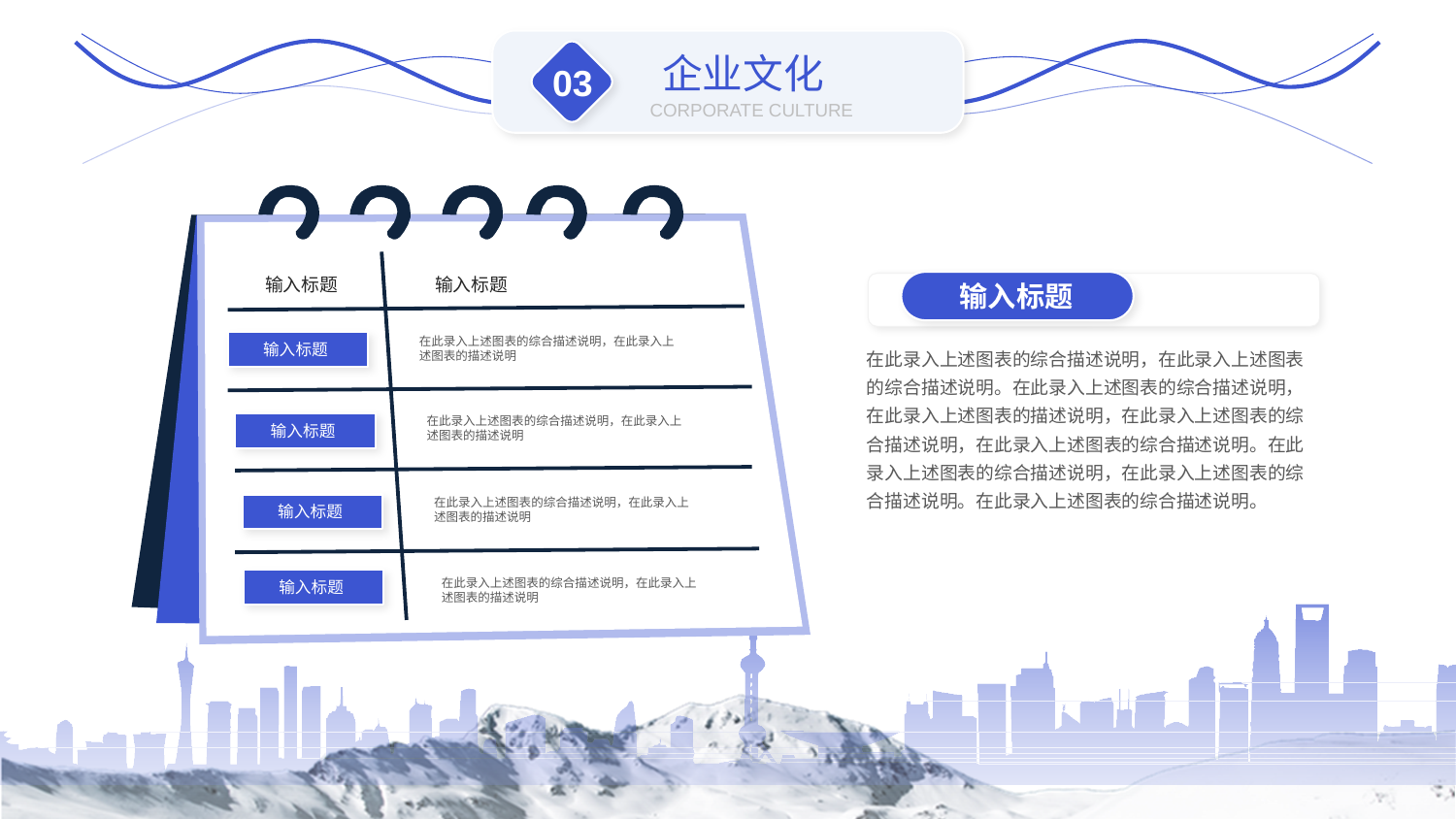

企业文化

03
CORPORATE CULTURE

输入标题
输入标题

在此录入上述图表的综合描述说明，在此录入上述图表的描述说明

输入标题

在此录入上述图表的综合描述说明，在此录入上述图表的描述说明

输入标题

在此录入上述图表的综合描述说明，在此录入上述图表的描述说明

输入标题

在此录入上述图表的综合描述说明，在此录入上述图表的描述说明

输入标题

输入标题
在此录入上述图表的综合描述说明，在此录入上述图表的综合描述说明。在此录入上述图表的综合描述说明，在此录入上述图表的描述说明，在此录入上述图表的综合描述说明，在此录入上述图表的综合描述说明。在此录入上述图表的综合描述说明，在此录入上述图表的综合描述说明。在此录入上述图表的综合描述说明。